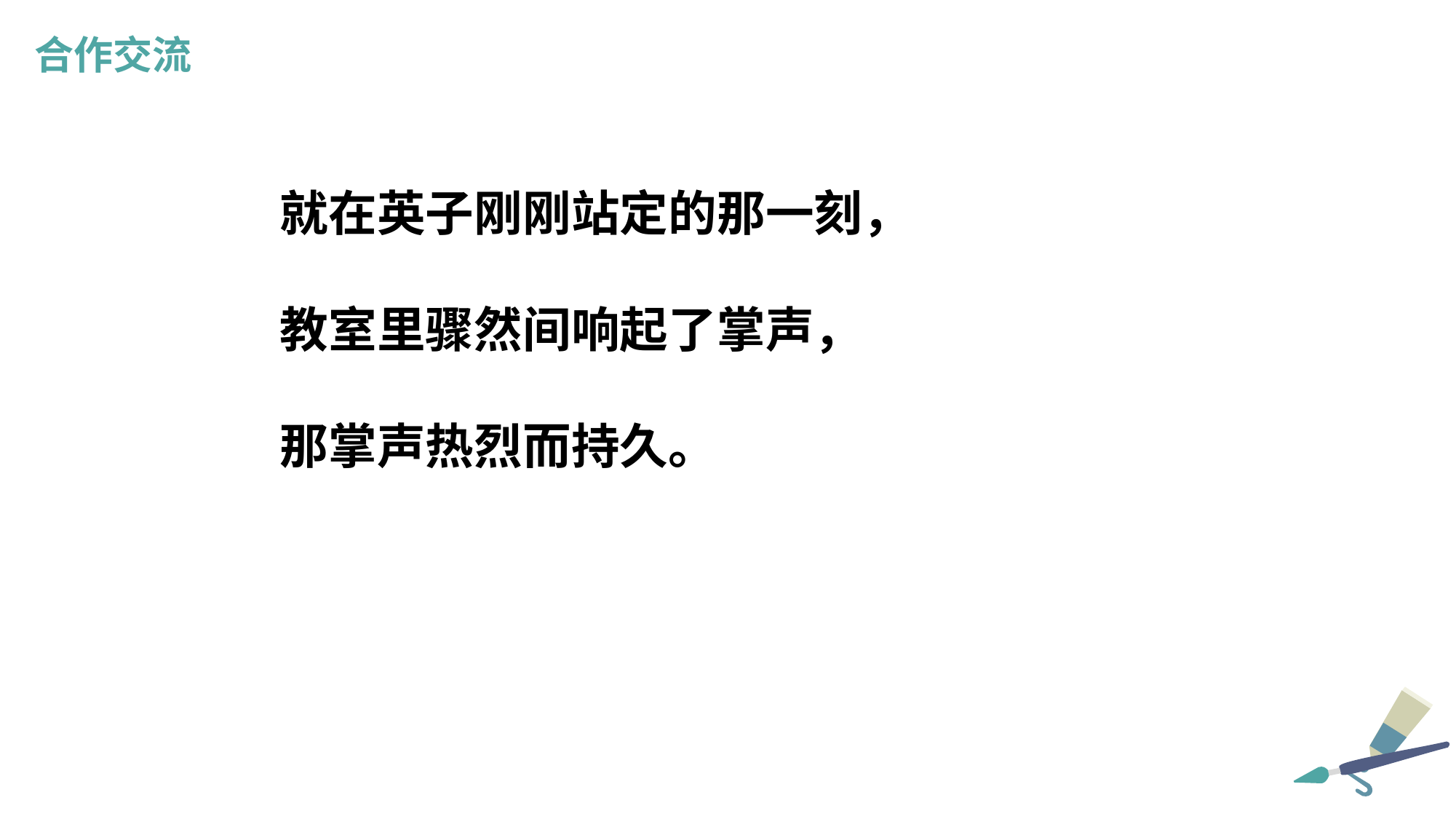

合作交流
就在英子刚刚站定的那一刻，

教室里骤然间响起了掌声，

那掌声热烈而持久。